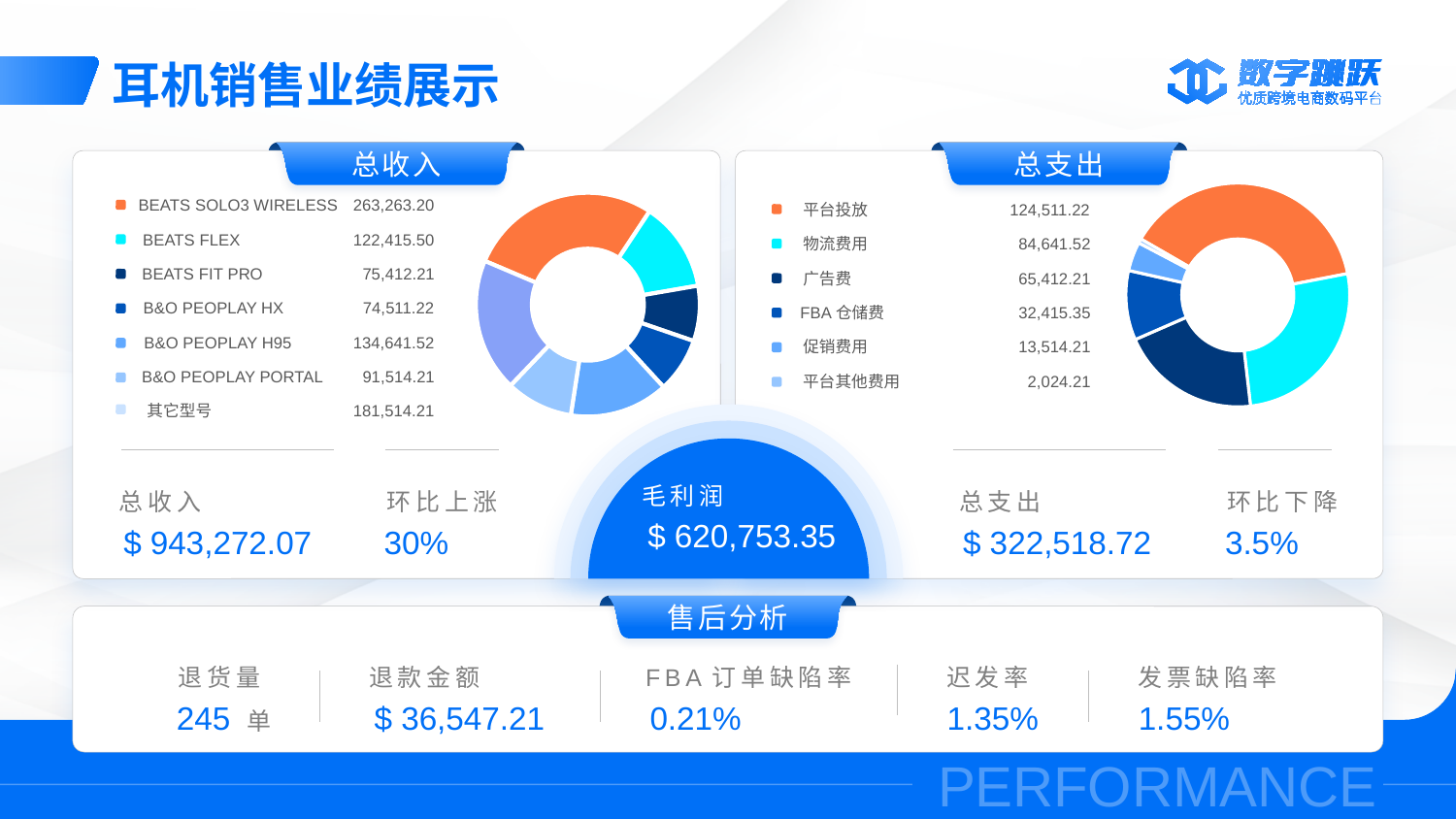

耳机销售业绩展示

总收入

总支出

### Chart

| Category | 总支出 |
|---|---|
| 平台投放 | 124511.22 |
| 物流费用 | 84641.52 |
| 广告费 | 65412.21 |
| FBA仓储费 | 32415.35 |
| 促销费用 | 13514.21 |
| 平台其他费用 | 2024.21 |

### Chart

| Category | 总支出 |
|---|---|
| Beats Solo3 Wireless | 263263.2 |
| Beats Flex | 122415.5 |
| Beats Fit Pro | 75412.21 |
| B&O peoplay HX | 74511.22 |
| B&O peoplay H95 | 134641.52 |
| B&O peoplay Portal | 91514.21 |
| 其它型号 | 181514.21 |
BEATS SOLO3 WIRELESS
263,263.20

BEATS FLEX
122,415.50

BEATS FIT PRO
75,412.21

B&O PEOPLAY HX
74,511.22

B&O PEOPLAY H95
134,641.52

B&O PEOPLAY PORTAL
91,514.21

其它型号
181,514.21

平台投放
124,511.22

物流费用
84,641.52

广告费
65,412.21

FBA仓储费
32,415.35

促销费用
13,514.21

平台其他费用
2,024.21

毛利润
总收入
环比上涨
总支出
环比下降
$ 620,753.35
$ 943,272.07
30%
$ 322,518.72
3.5%

售后分析

退货量
245 单
退款金额
$ 36,547.21
FBA订单缺陷率
0.21%
迟发率
1.35%
发票缺陷率
1.55%
PERFORMANCE